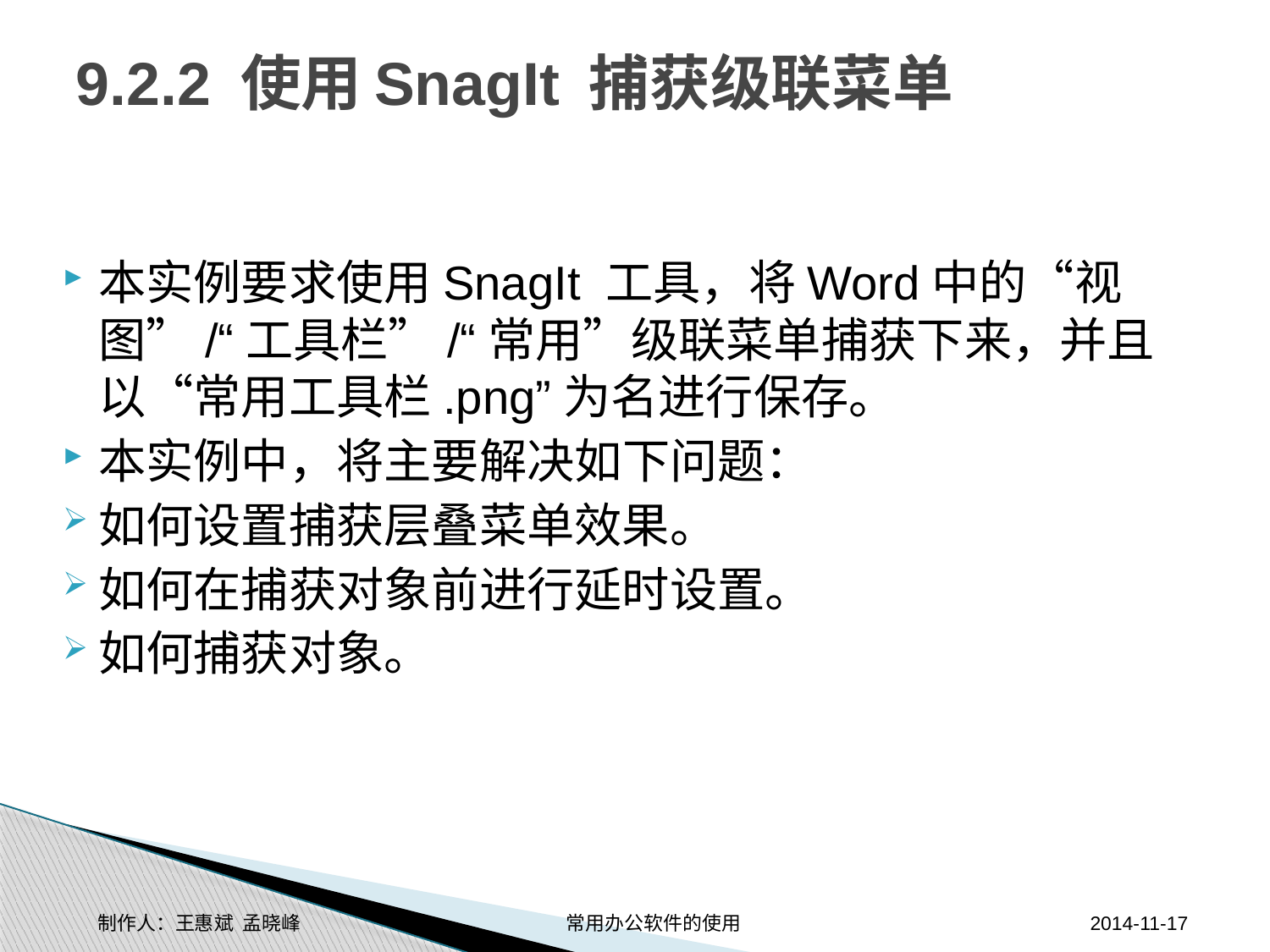

# 9.2.2 使用SnagIt 捕获级联菜单
本实例要求使用SnagIt 工具，将Word中的“视图”/“工具栏”/“常用”级联菜单捕获下来，并且以“常用工具栏.png”为名进行保存。
本实例中，将主要解决如下问题：
如何设置捕获层叠菜单效果。
如何在捕获对象前进行延时设置。
如何捕获对象。

制作人：王惠斌  孟晓峰                                                            常用办公软件的使用
2014-11-17